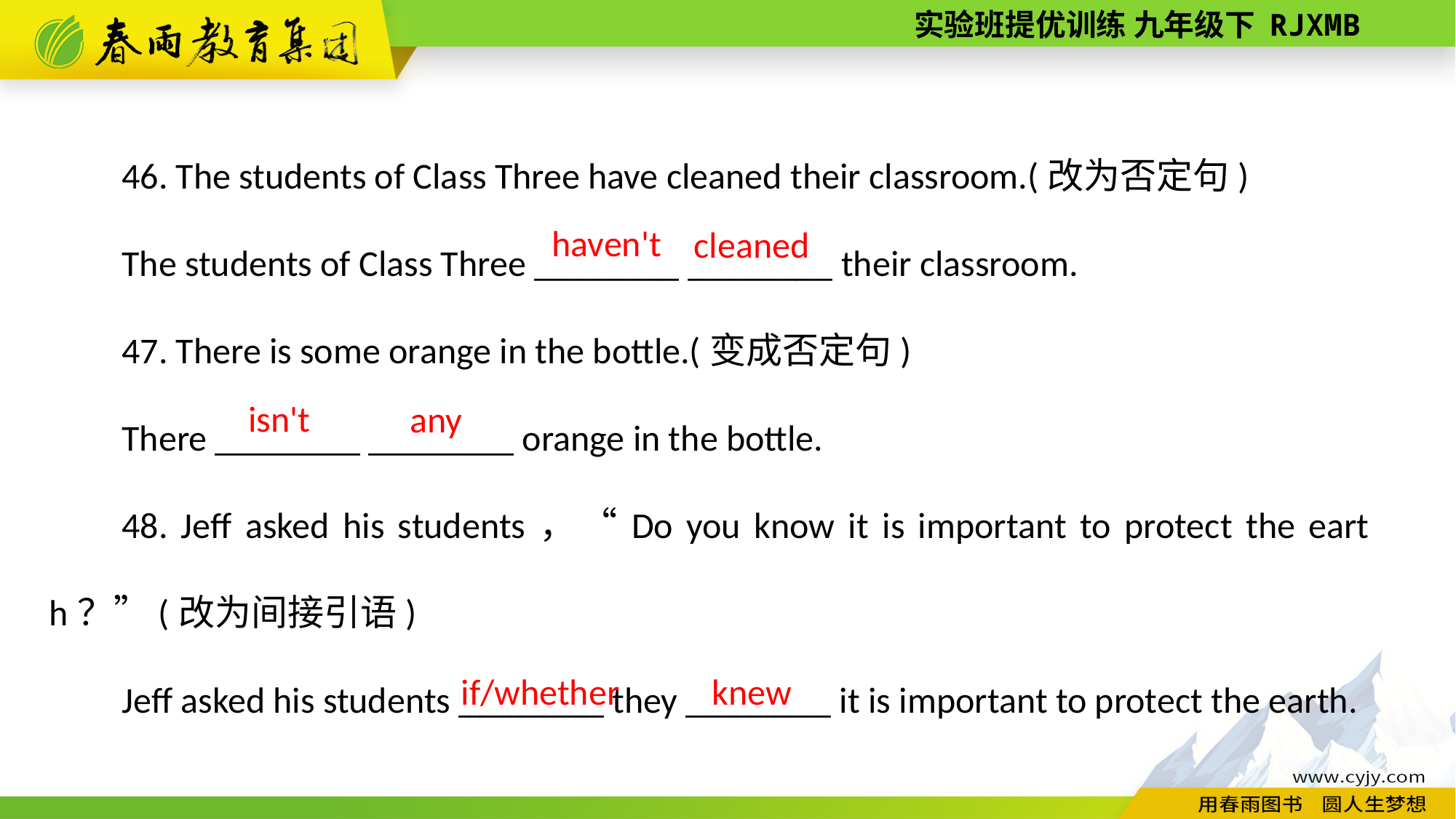

46. The students of Class Three have cleaned their classroom.(改为否定句)
The students of Class Three ________ ________ their classroom.
47. There is some orange in the bottle.(变成否定句)
There ________ ________ orange in the bottle.
48. Jeff asked his students，“Do you know it is important to protect the earth？”(改为间接引语)
Jeff asked his students ________ they ________ it is important to protect the earth.
haven't
cleaned
isn't
any
knew
if/whether